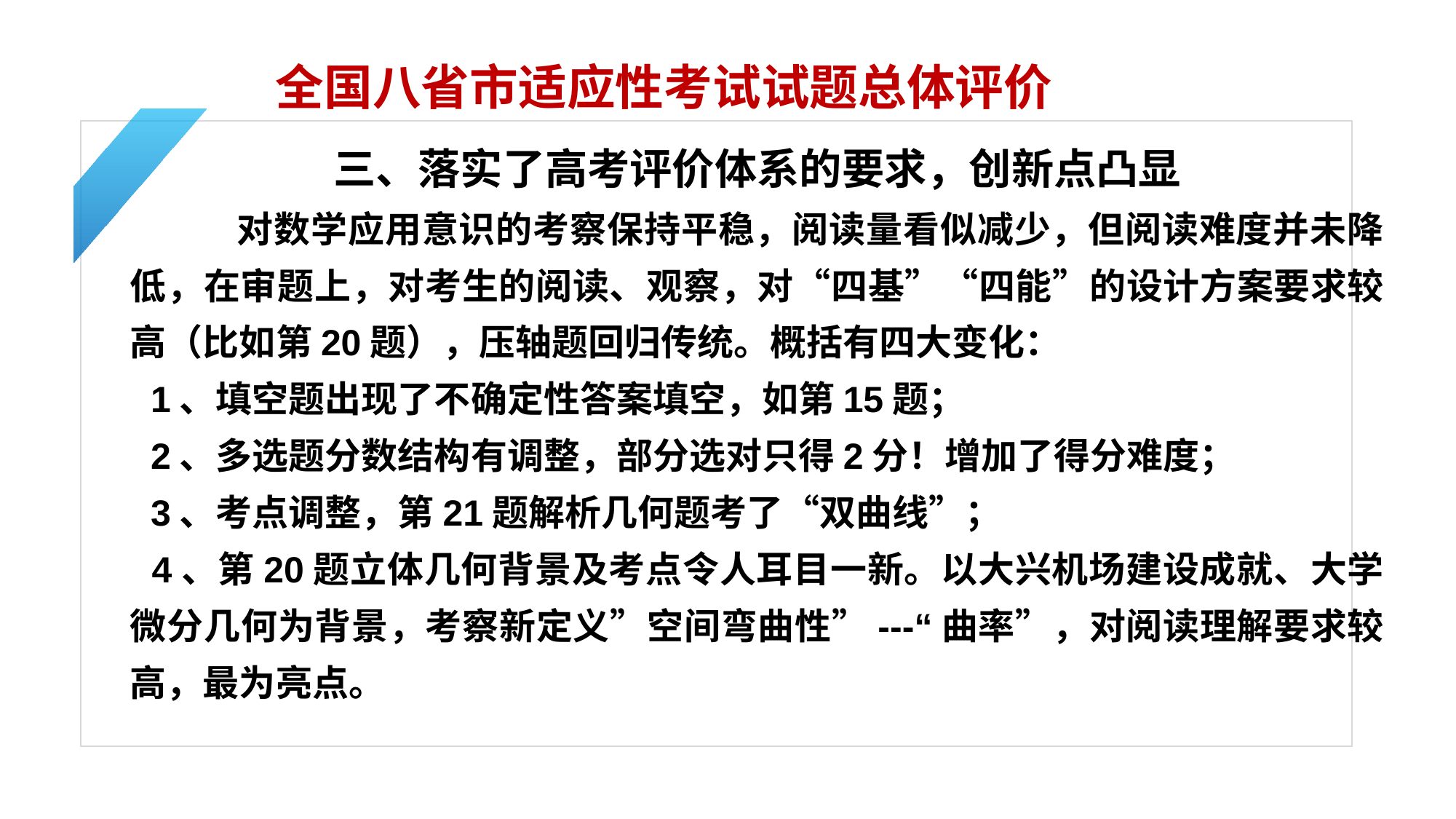

全国八省市适应性考试试题总体评价

三、落实了高考评价体系的要求，创新点凸显
         对数学应用意识的考察保持平稳，阅读量看似减少，但阅读难度并未降低，在审题上，对考生的阅读、观察，对“四基”“四能”的设计方案要求较高（比如第20题），压轴题回归传统。概括有四大变化：
  1、填空题出现了不确定性答案填空，如第15题；
  2、多选题分数结构有调整，部分选对只得2分！增加了得分难度；
  3、考点调整，第21题解析几何题考了“双曲线”；
  4、第20题立体几何背景及考点令人耳目一新。以大兴机场建设成就、大学微分几何为背景，考察新定义”空间弯曲性”---“曲率”，对阅读理解要求较高，最为亮点。